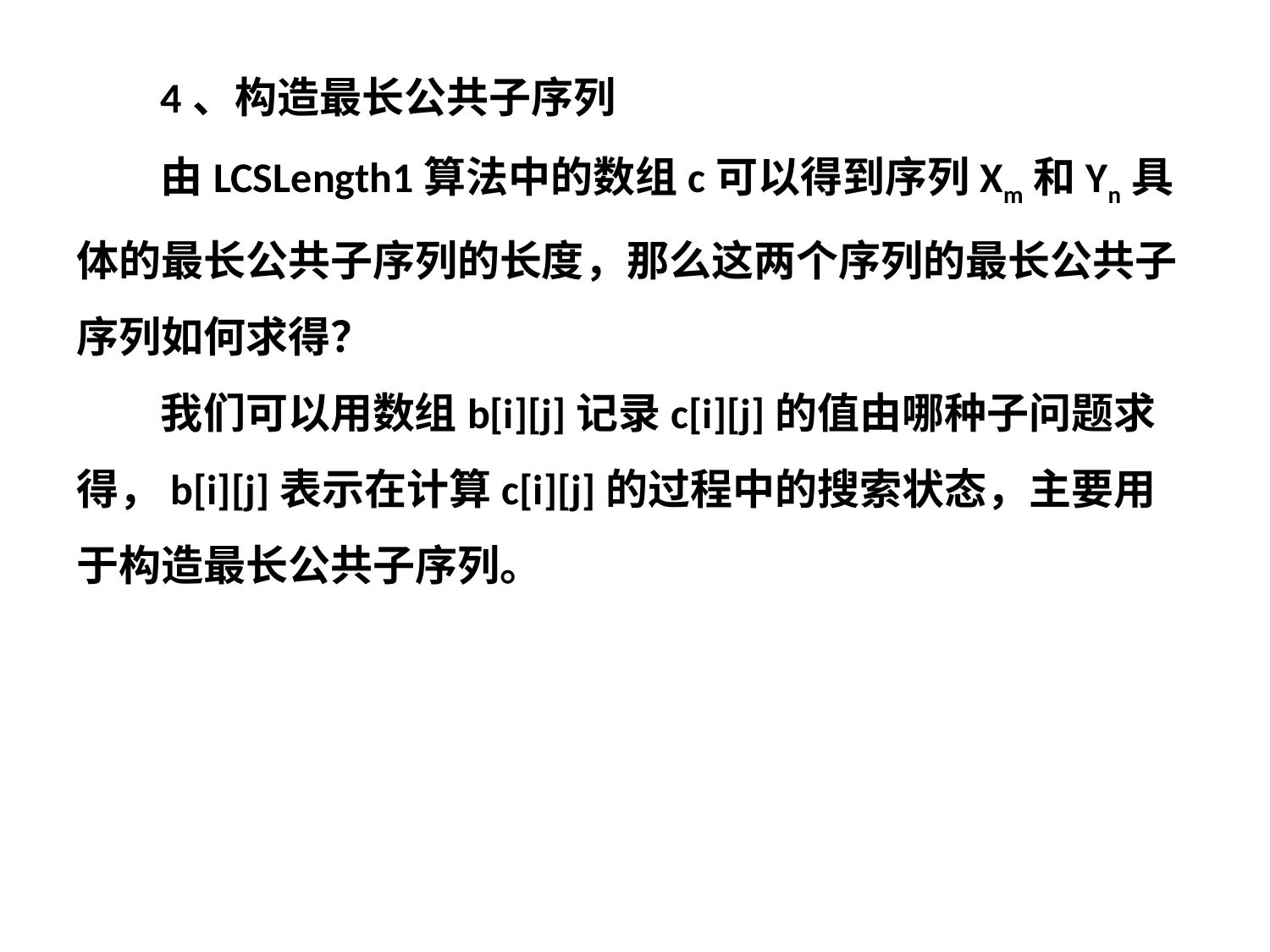

4、构造最长公共子序列
由LCSLength1算法中的数组c可以得到序列Xm和Yn具体的最长公共子序列的长度，那么这两个序列的最长公共子序列如何求得？
我们可以用数组b[i][j]记录c[i][j]的值由哪种子问题求得，b[i][j]表示在计算c[i][j]的过程中的搜索状态，主要用于构造最长公共子序列。